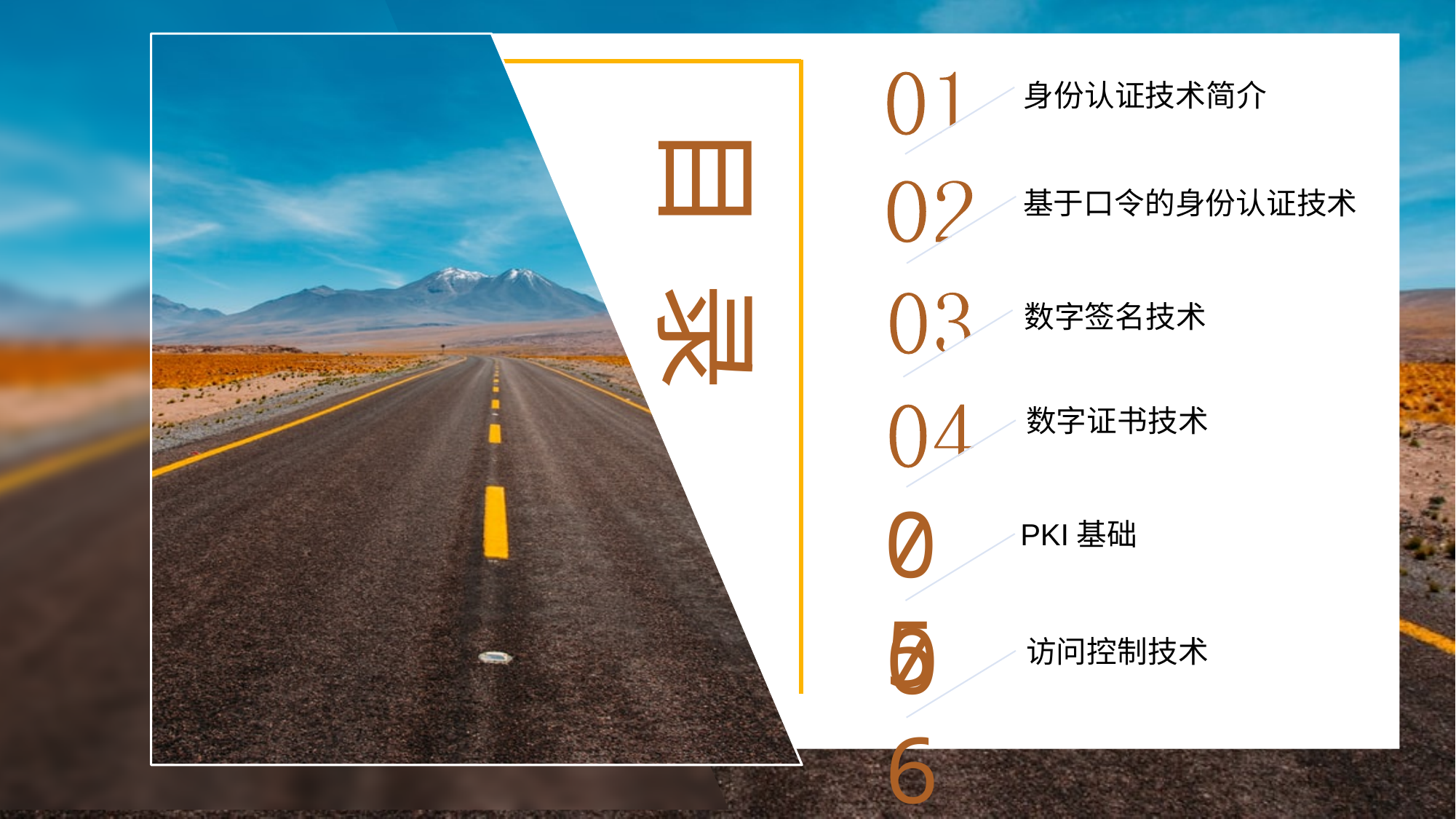

身份认证技术简介

基于口令的身份认证技术

数字签名技术

数字证书技术

05
PKI基础
06
访问控制技术